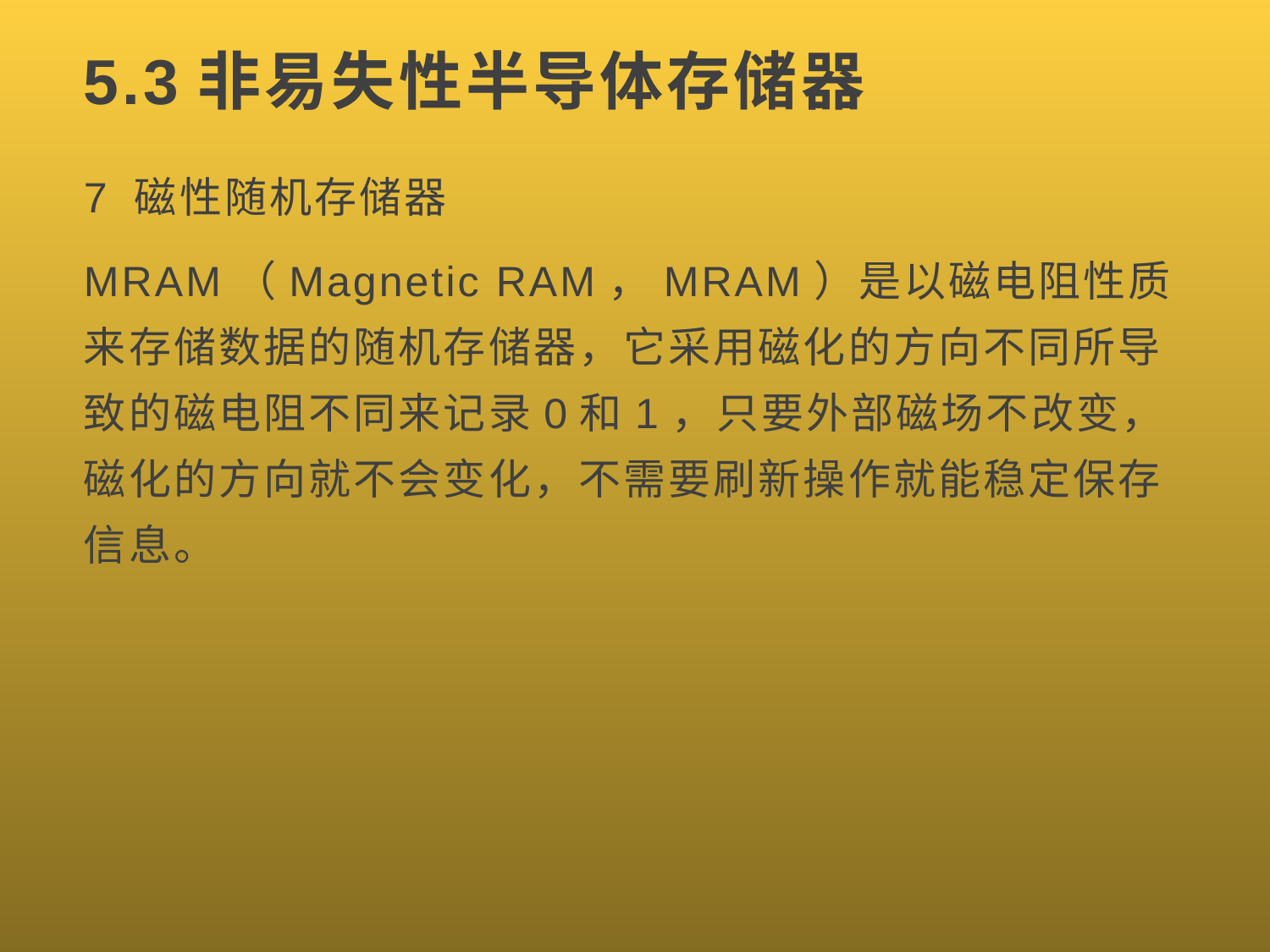

# 5.3非易失性半导体存储器

7 磁性随机存储器
MRAM（Magnetic RAM，MRAM）是以磁电阻性质来存储数据的随机存储器，它采用磁化的方向不同所导致的磁电阻不同来记录0和1，只要外部磁场不改变，磁化的方向就不会变化，不需要刷新操作就能稳定保存信息。